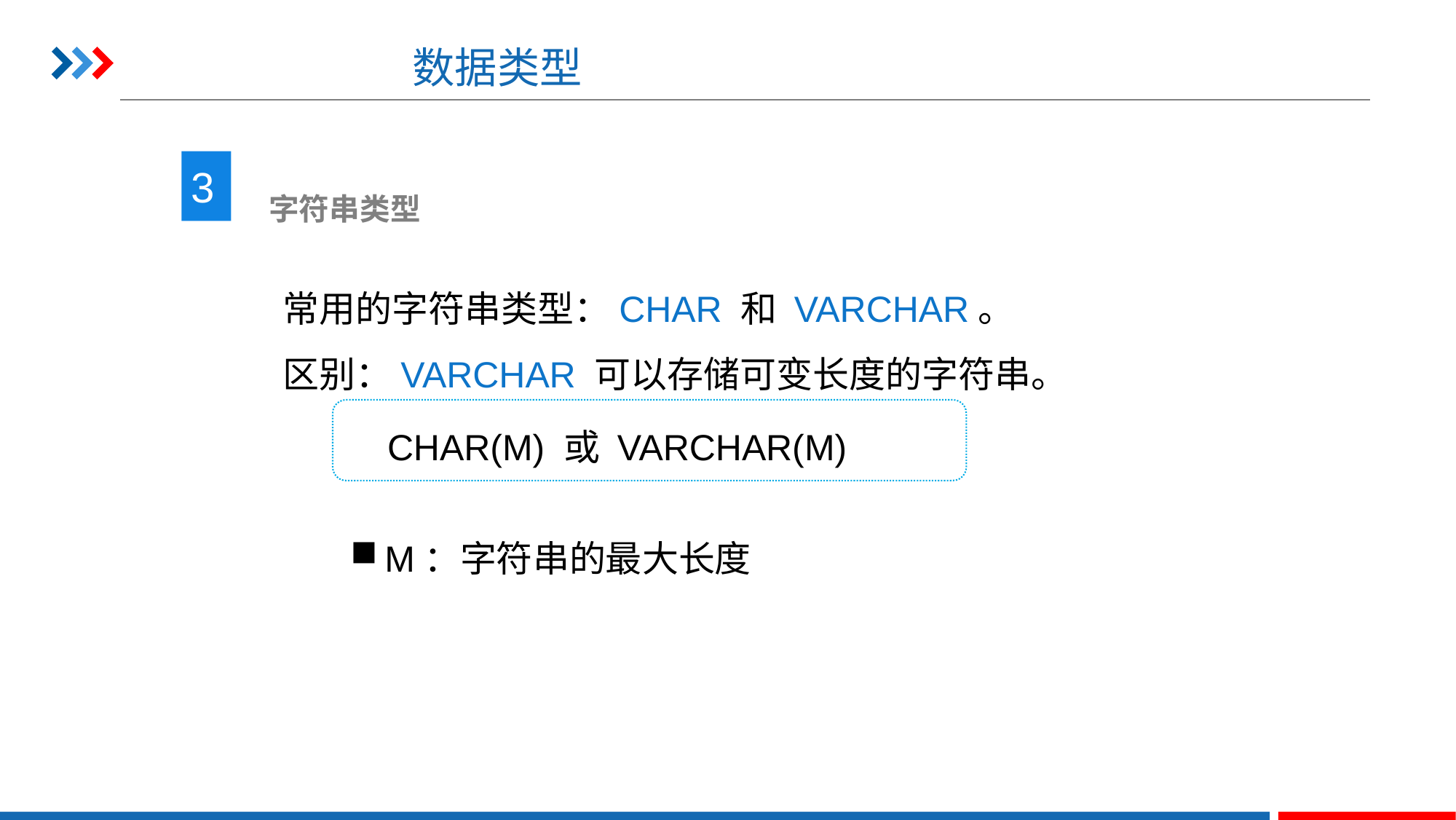

# 数据类型

3
  字符串类型
常用的字符串类型：CHAR 和 VARCHAR。
区别：VARCHAR 可以存储可变长度的字符串。

CHAR(M) 或 VARCHAR(M)
M：字符串的最大长度